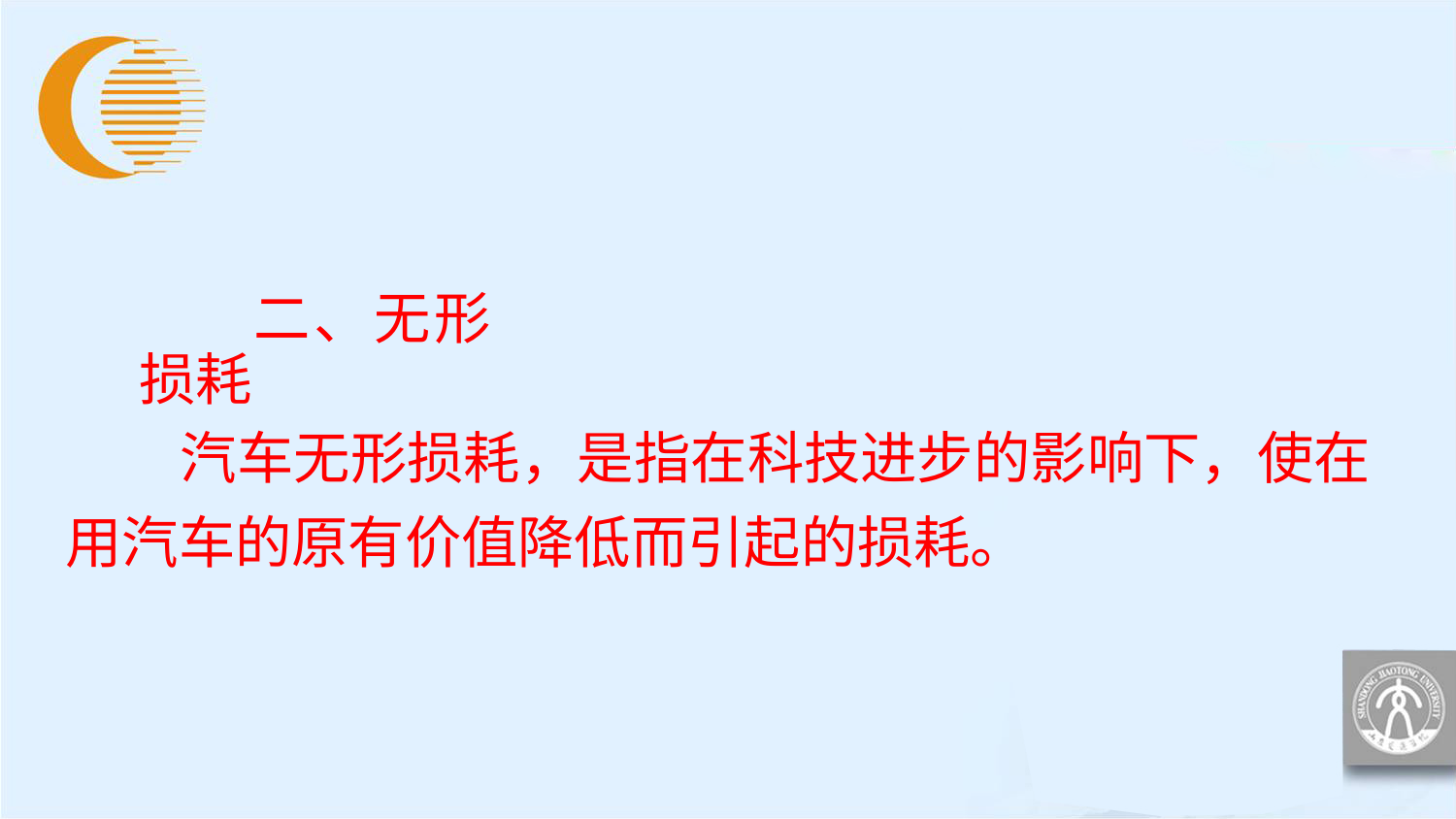

二、无形损耗
汽车无形损耗，是指在科技进步的影响下，使在用汽车的原有价值降低而引起的损耗。